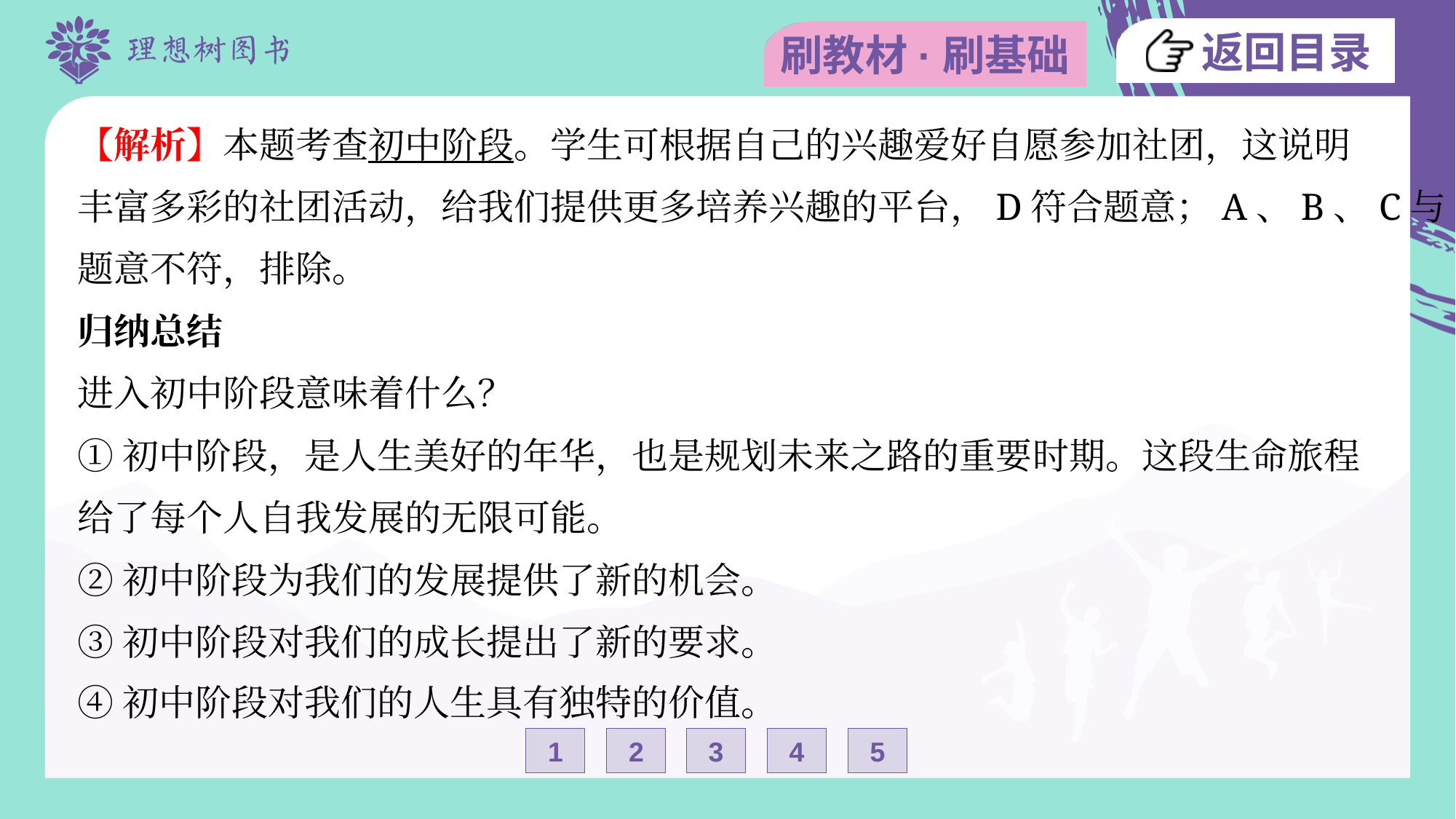

【解析】本题考查初中阶段。学生可根据自己的兴趣爱好自愿参加社团，这说明
丰富多彩的社团活动，给我们提供更多培养兴趣的平台，D符合题意；A、B、C与
题意不符，排除。
归纳总结
进入初中阶段意味着什么？
①初中阶段，是人生美好的年华，也是规划未来之路的重要时期。这段生命旅程
给了每个人自我发展的无限可能。
②初中阶段为我们的发展提供了新的机会。
③初中阶段对我们的成长提出了新的要求。
④初中阶段对我们的人生具有独特的价值。